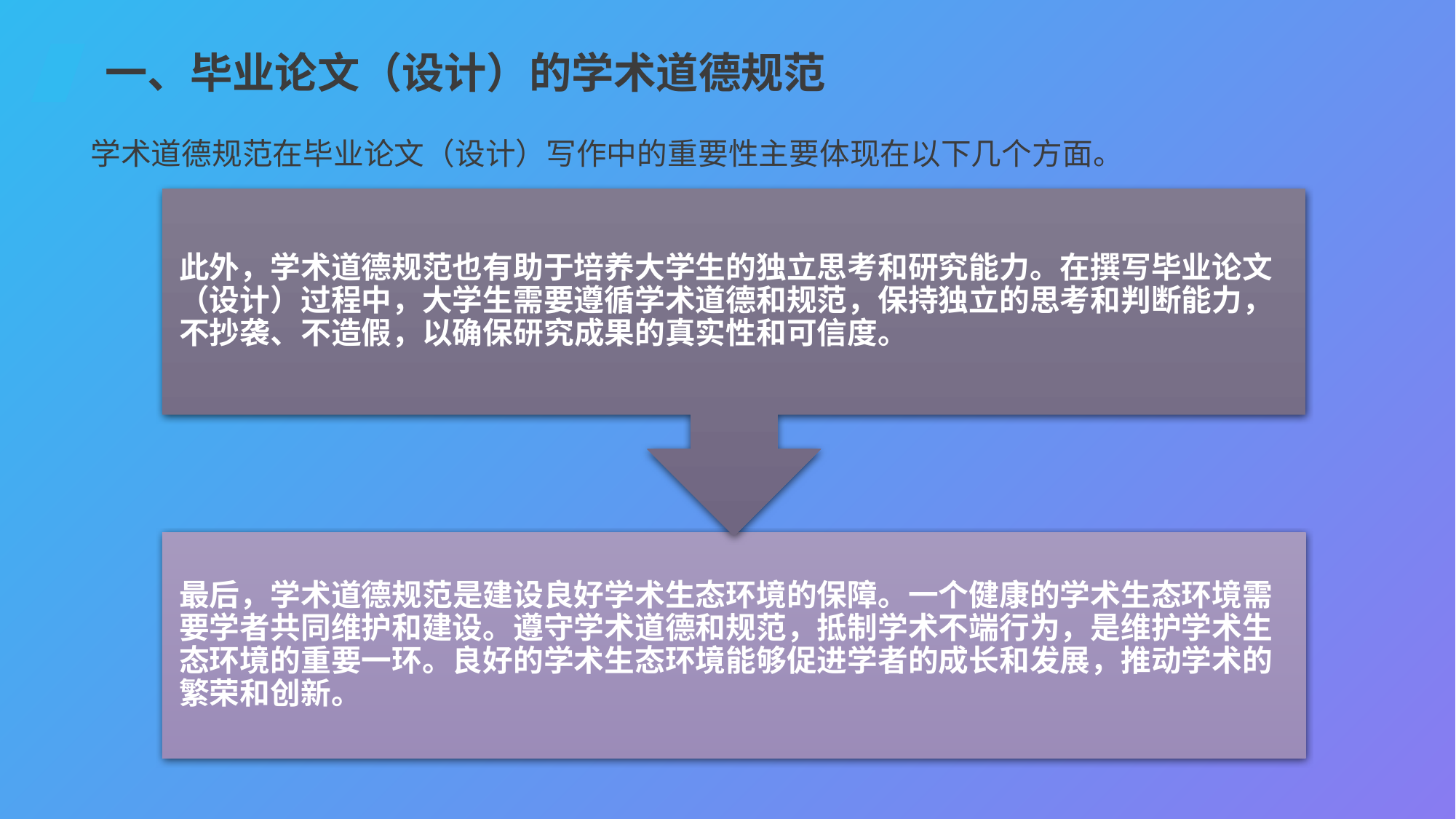

一、毕业论文（设计）的学术道德规范
学术道德规范在毕业论文（设计）写作中的重要性主要体现在以下几个方面。
最后，学术道德规范是建设良好学术生态环境的保障。一个健康的学术生态环境需要学者共同维护和建设。遵守学术道德和规范，抵制学术不端行为，是维护学术生态环境的重要一环。良好的学术生态环境能够促进学者的成长和发展，推动学术的繁荣和创新。
此外，学术道德规范也有助于培养大学生的独立思考和研究能力。在撰写毕业论文（设计）过程中，大学生需要遵循学术道德和规范，保持独立的思考和判断能力，不抄袭、不造假，以确保研究成果的真实性和可信度。